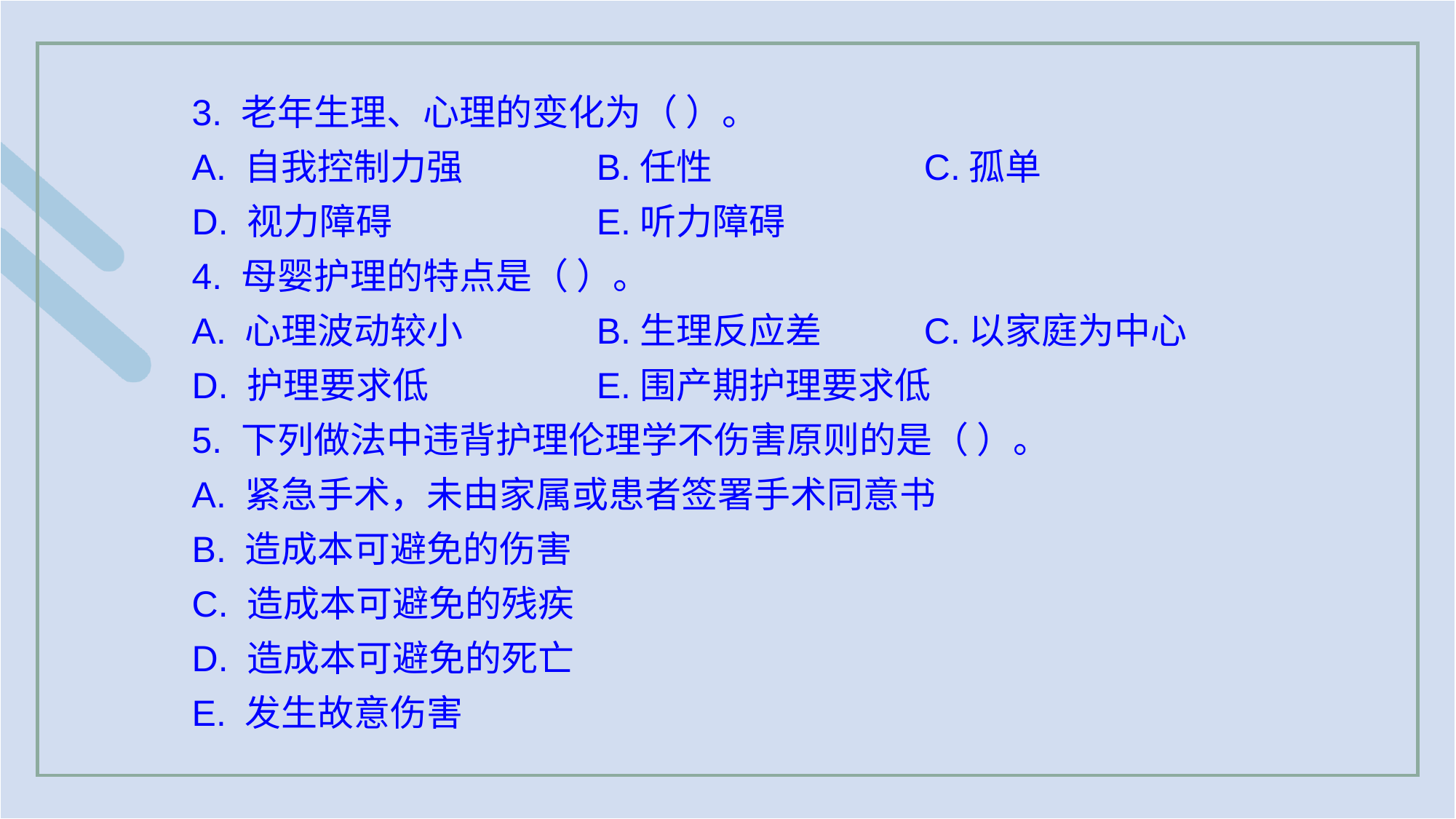

3. 老年生理、心理的变化为（ ）。
A. 自我控制力强 		B.任性 		C.孤单
D. 视力障碍 		E.听力障碍
4. 母婴护理的特点是（ ）。
A. 心理波动较小 		B.生理反应差 	C.以家庭为中心
D. 护理要求低 		E.围产期护理要求低
5. 下列做法中违背护理伦理学不伤害原则的是（ ）。
A. 紧急手术，未由家属或患者签署手术同意书
B. 造成本可避免的伤害
C. 造成本可避免的残疾
D. 造成本可避免的死亡
E. 发生故意伤害